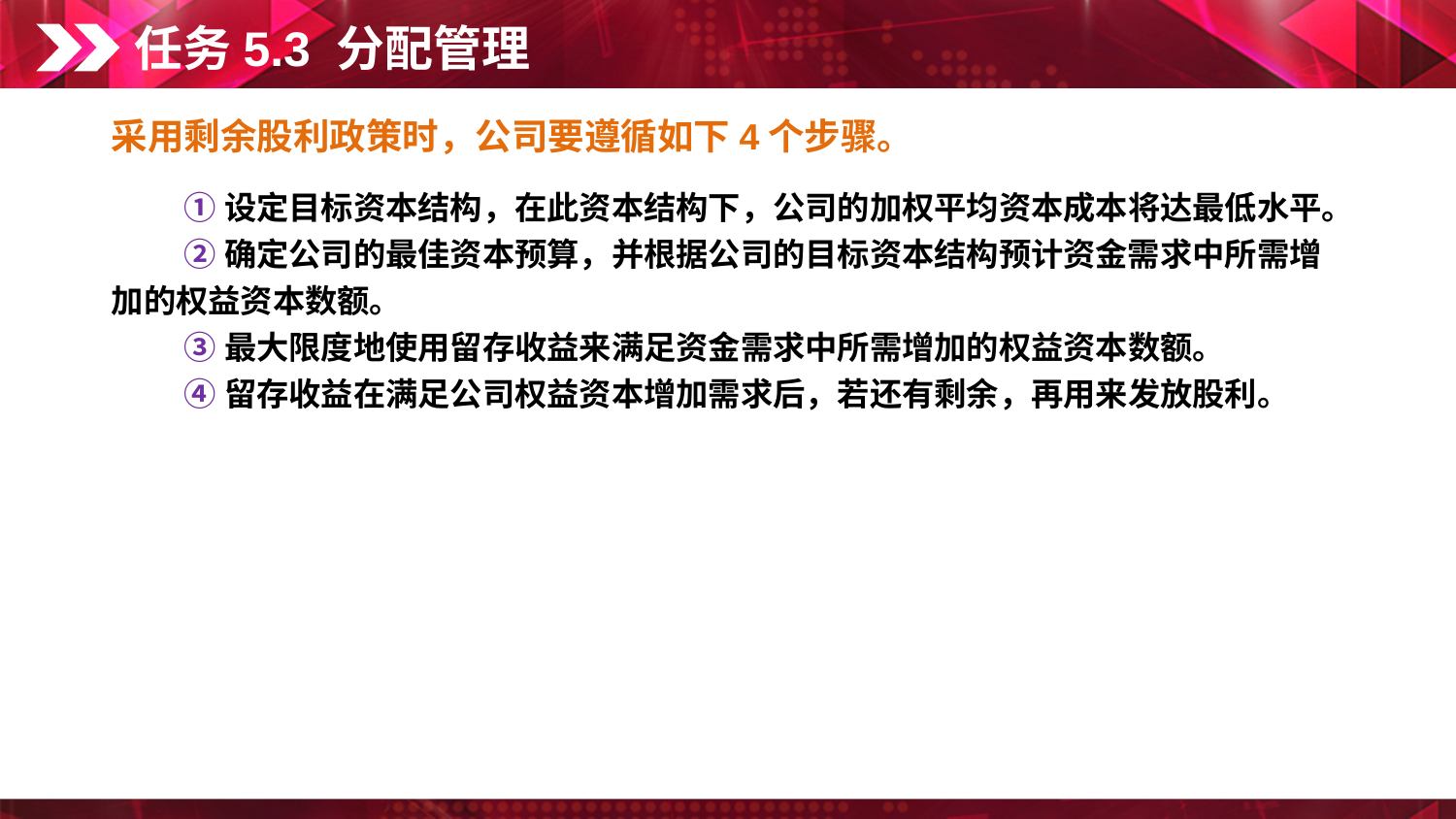

任务5.3 分配管理

采用剩余股利政策时，公司要遵循如下4个步骤。
①设定目标资本结构，在此资本结构下，公司的加权平均资本成本将达最低水平。
②确定公司的最佳资本预算，并根据公司的目标资本结构预计资金需求中所需增加的权益资本数额。
③最大限度地使用留存收益来满足资金需求中所需增加的权益资本数额。
④留存收益在满足公司权益资本增加需求后，若还有剩余，再用来发放股利。